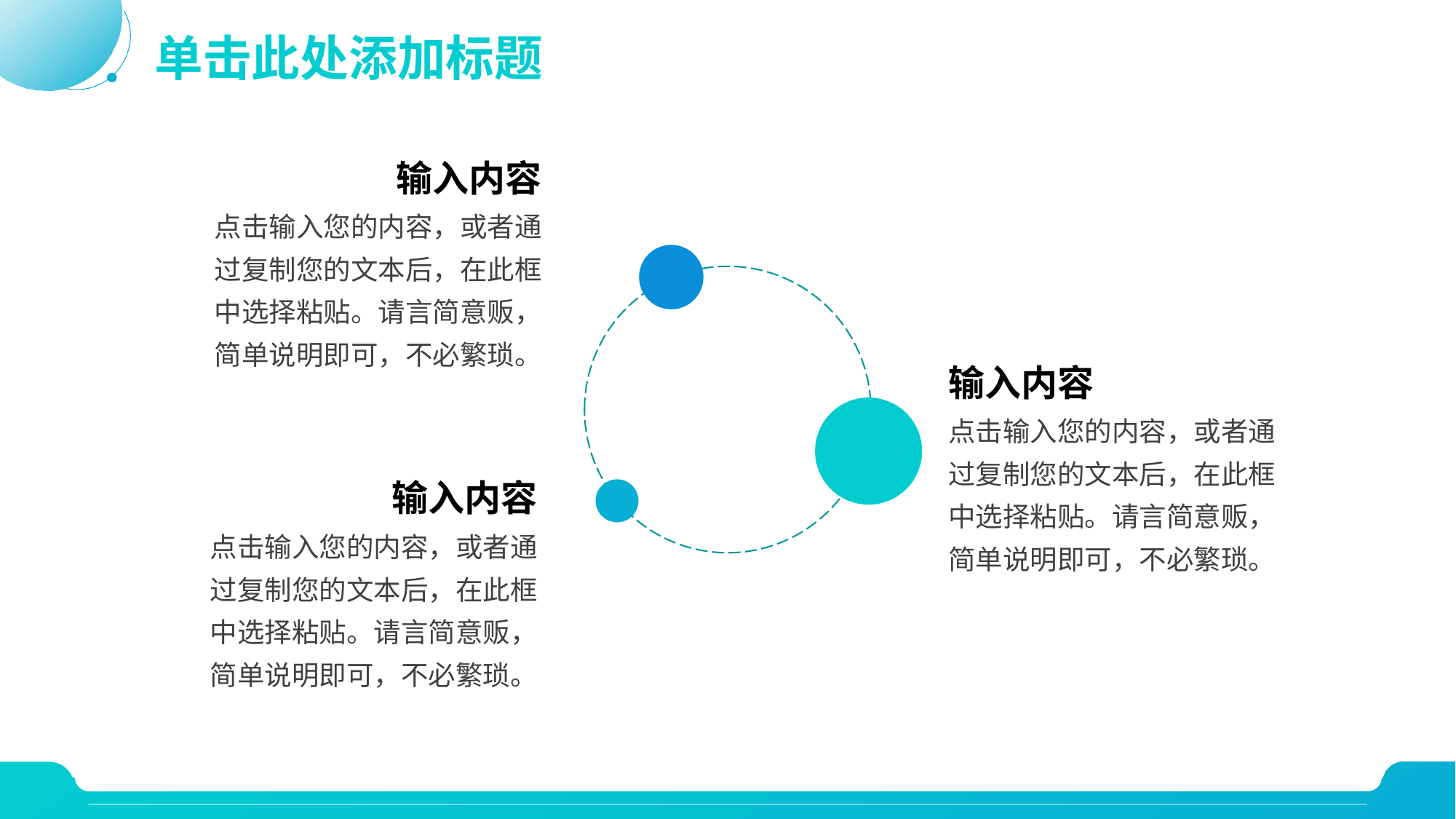

# 单击此处添加标题
输入内容
点击输入您的内容，或者通过复制您的文本后，在此框中选择粘贴。请言简意贩，简单说明即可，不必繁琐。

输入内容

点击输入您的内容，或者通过复制您的文本后，在此框中选择粘贴。请言简意贩，简单说明即可，不必繁琐。
输入内容

点击输入您的内容，或者通过复制您的文本后，在此框中选择粘贴。请言简意贩，简单说明即可，不必繁琐。